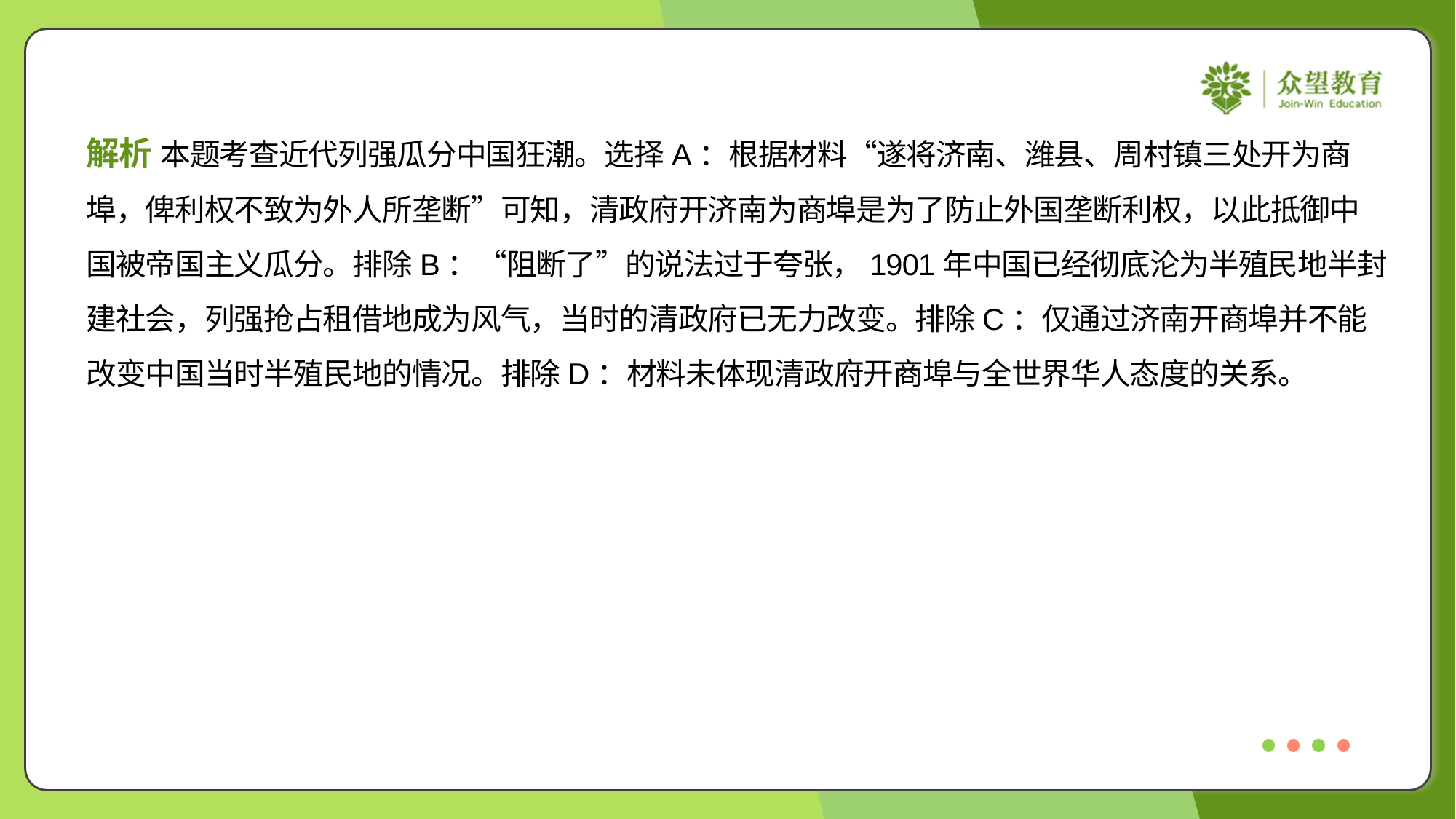

解析 本题考查近代列强瓜分中国狂潮。选择A：根据材料“遂将济南、潍县、周村镇三处开为商
埠，俾利权不致为外人所垄断”可知，清政府开济南为商埠是为了防止外国垄断利权，以此抵御中
国被帝国主义瓜分。排除B：“阻断了”的说法过于夸张，1901年中国已经彻底沦为半殖民地半封
建社会，列强抢占租借地成为风气，当时的清政府已无力改变。排除C：仅通过济南开商埠并不能
改变中国当时半殖民地的情况。排除D：材料未体现清政府开商埠与全世界华人态度的关系。